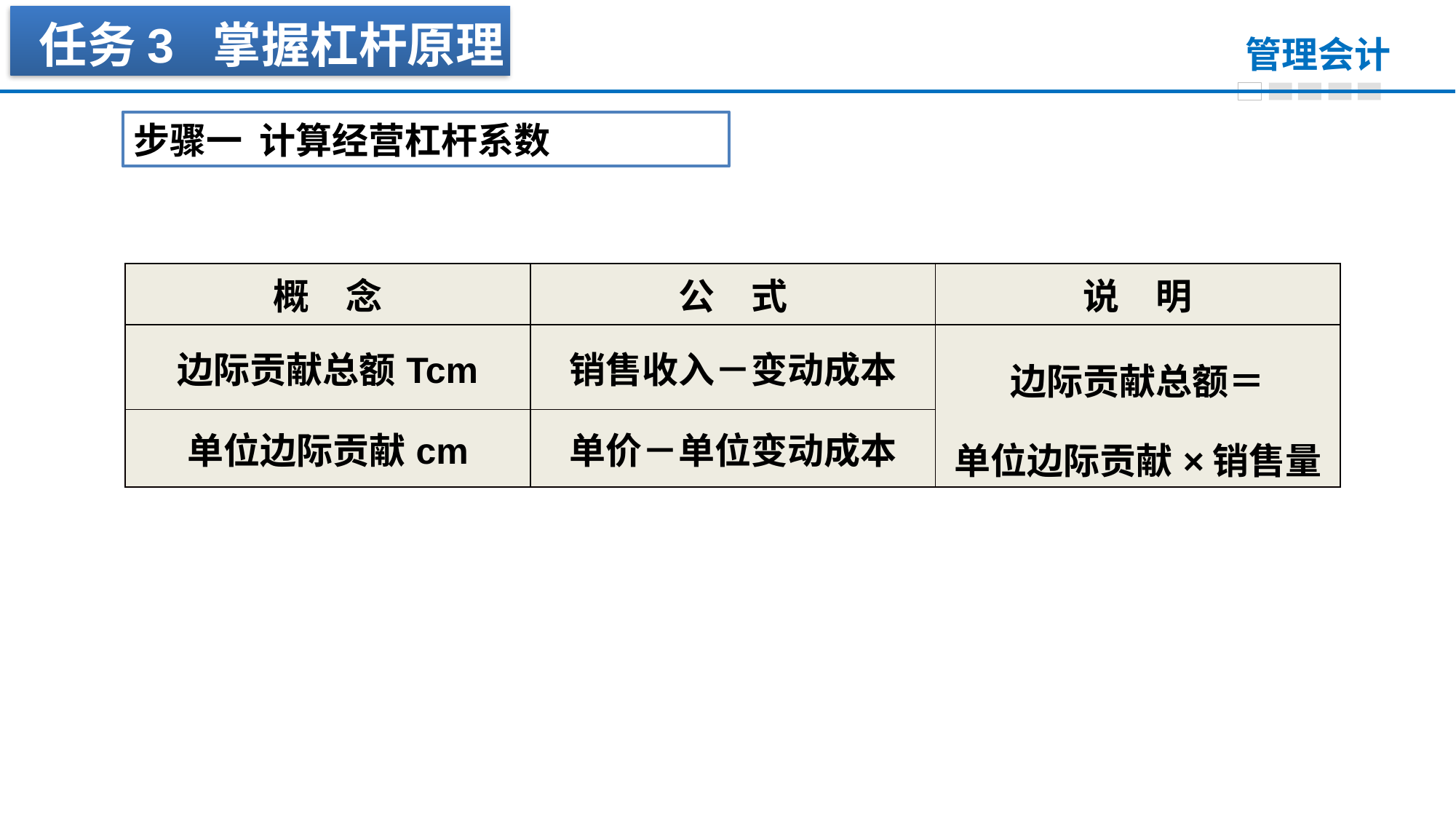

任务3  掌握杠杆原理
步骤一  计算经营杠杆系数
| 概　念 | 公　式 | 说　明 |
| --- | --- | --- |
| 边际贡献总额Tcm | 销售收入－变动成本 | 边际贡献总额＝ 单位边际贡献×销售量 |
| 单位边际贡献cm | 单价－单位变动成本 |  |